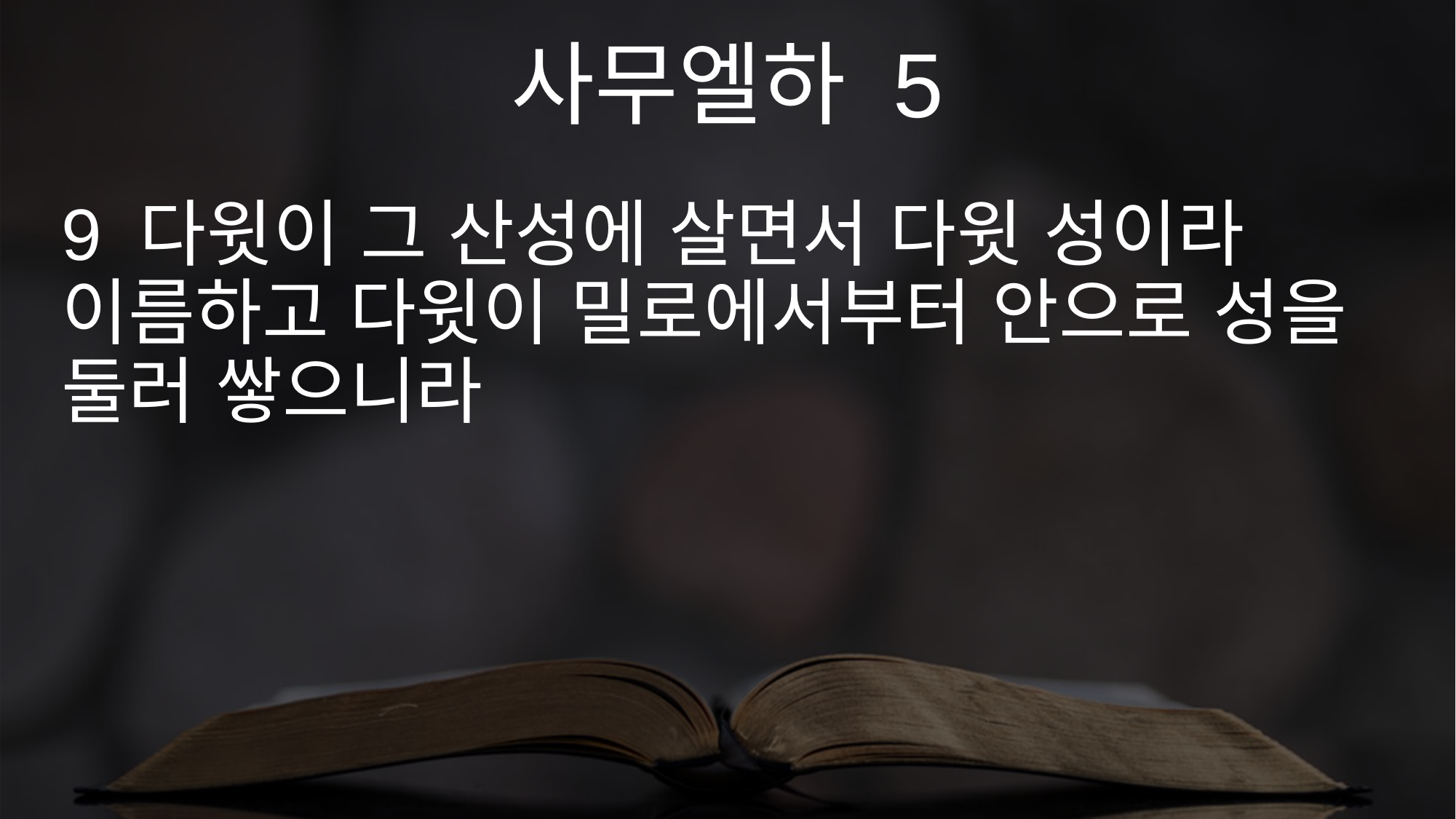

사무엘하 5
9 다윗이 그 산성에 살면서 다윗 성이라 이름하고 다윗이 밀로에서부터 안으로 성을 둘러 쌓으니라